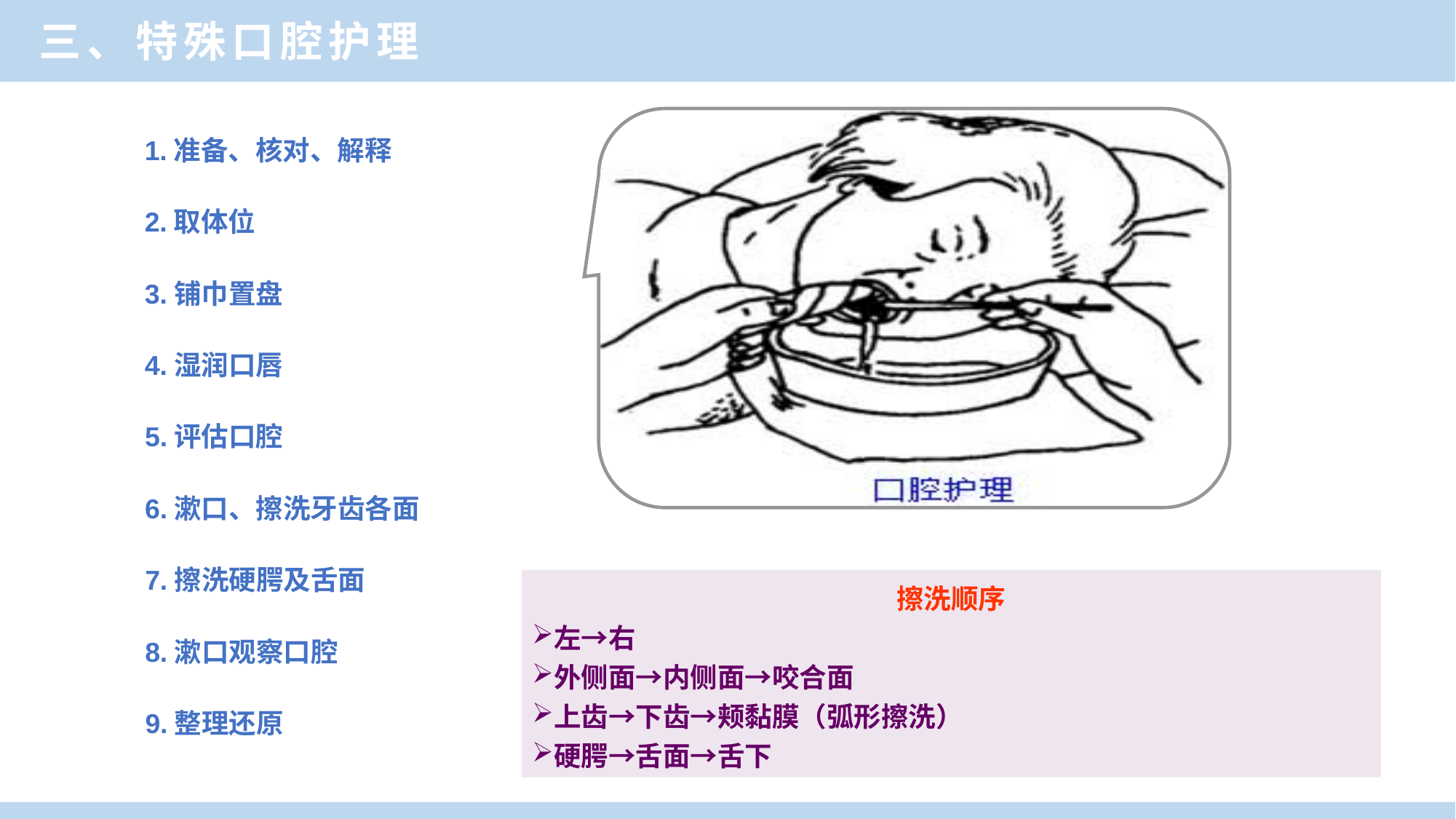

三、特殊口腔护理

1.准备、核对、解释
2.取体位
3.铺巾置盘
4.湿润口唇
5.评估口腔
6.漱口、擦洗牙齿各面
7.擦洗硬腭及舌面
擦洗顺序
左→右
外侧面→内侧面→咬合面
上齿→下齿→颊黏膜（弧形擦洗）
硬腭→舌面→舌下
8.漱口观察口腔
9.整理还原